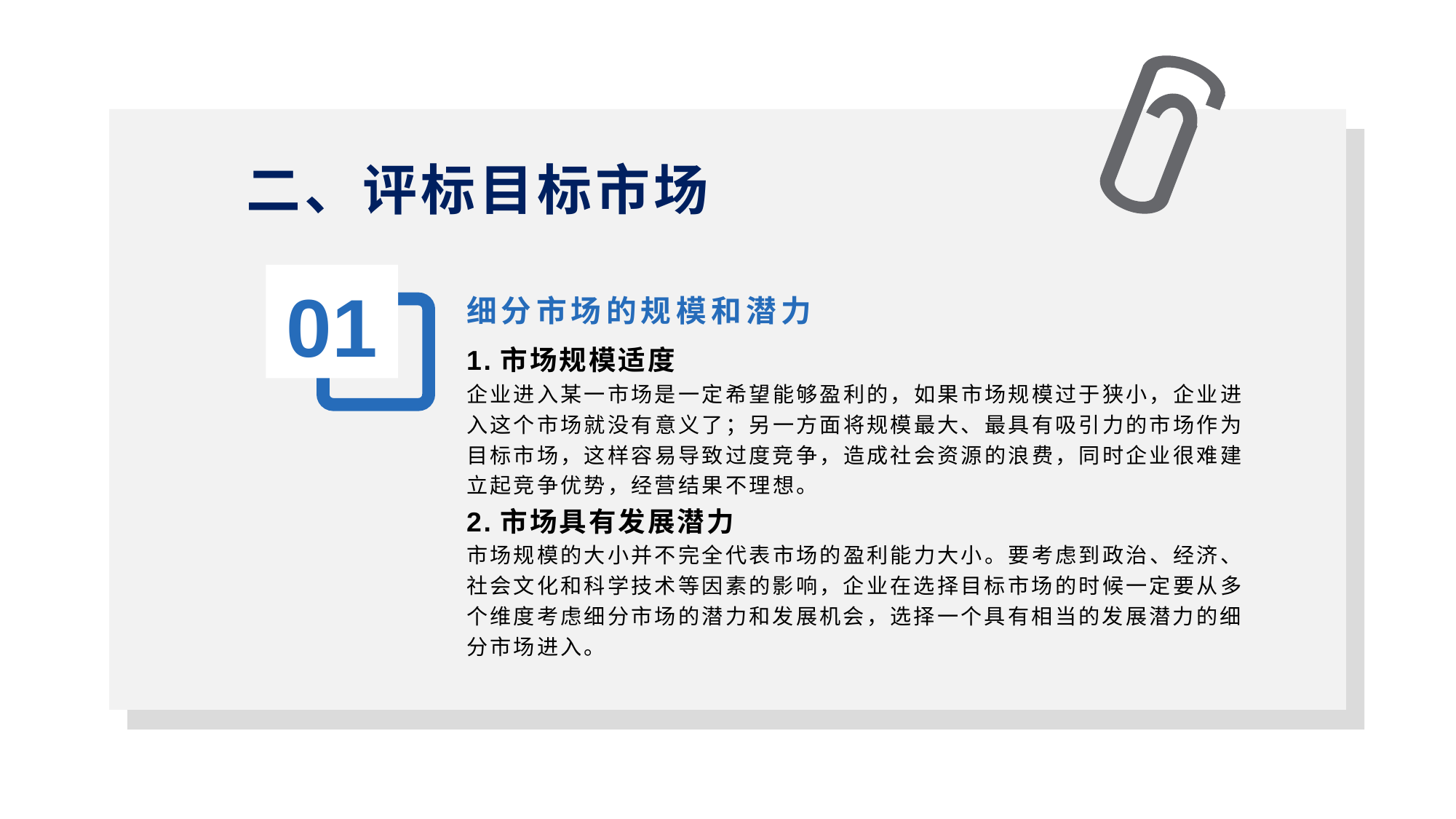

二、评标目标市场

1
01
细分市场的规模和潜力

1.市场规模适度
企业进入某一市场是一定希望能够盈利的，如果市场规模过于狭小，企业进入这个市场就没有意义了；另一方面将规模最大、最具有吸引力的市场作为目标市场，这样容易导致过度竞争，造成社会资源的浪费，同时企业很难建立起竞争优势，经营结果不理想。
2.市场具有发展潜力
市场规模的大小并不完全代表市场的盈利能力大小。要考虑到政治、经济、社会文化和科学技术等因素的影响，企业在选择目标市场的时候一定要从多个维度考虑细分市场的潜力和发展机会，选择一个具有相当的发展潜力的细分市场进入。